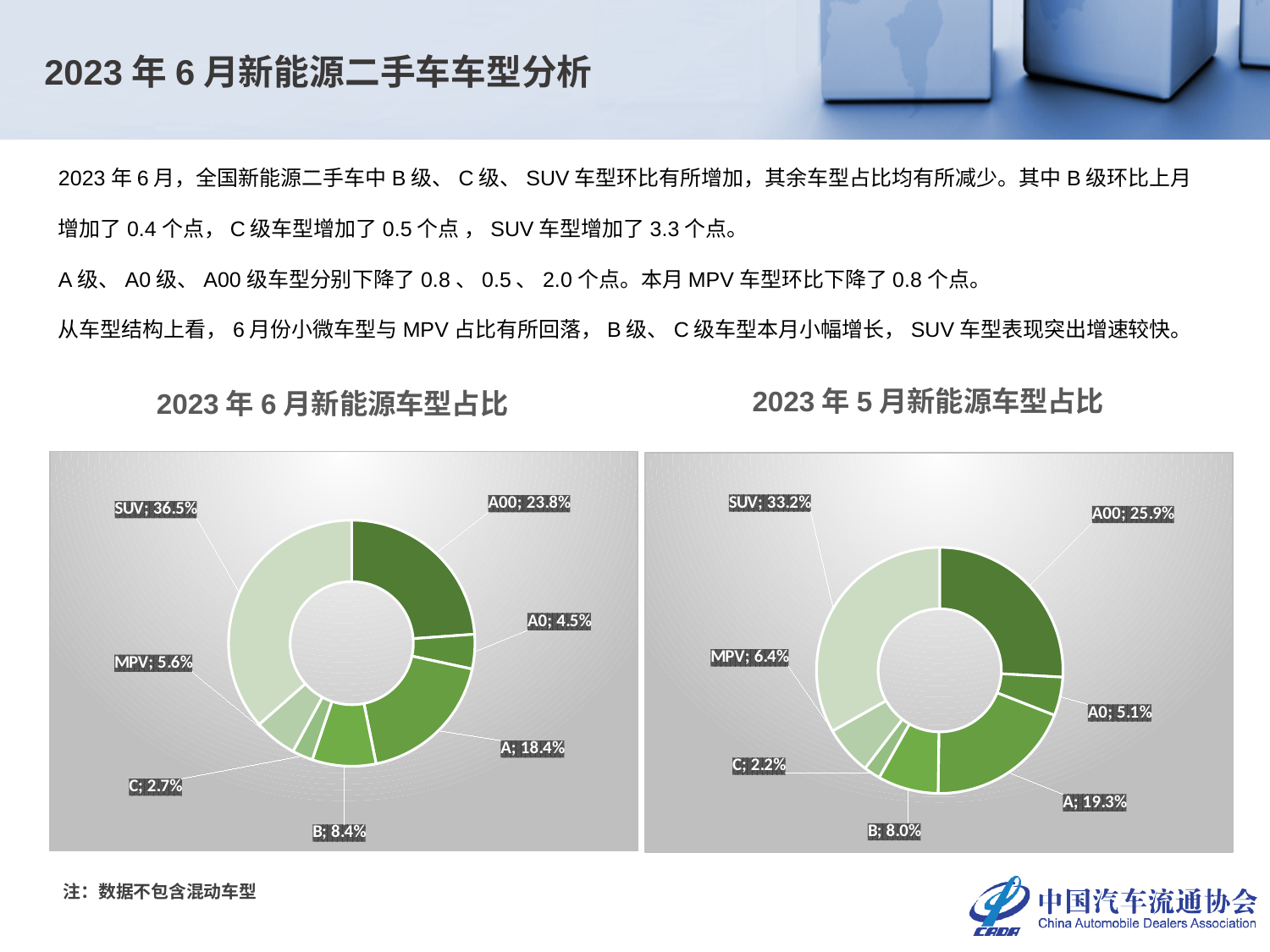

2023年6月新能源二手车车型分析
2023年6月，全国新能源二手车中B级、C级、SUV车型环比有所增加，其余车型占比均有所减少。其中B级环比上月增加了0.4个点，C级车型增加了0.5个点 ，SUV车型增加了3.3个点。
A级、A0级、A00级车型分别下降了0.8、0.5、2.0个点。本月MPV车型环比下降了0.8个点。
从车型结构上看，6月份小微车型与MPV占比有所回落，B级、C级车型本月小幅增长，SUV车型表现突出增速较快。
2023年5月新能源车型占比
2023年6月新能源车型占比

### Chart

| Category |  |
|---|---|
| A00 | 0.23837362059905412 |
| A0 | 0.045388859695218074 |
| A | 0.18444561219127692 |
| B | 0.08368365738307935 |
| C | 0.02712821860220704 |
| MPV | 0.05622700998423542 |
| SUV | 0.36475302154492906 |

### Chart

| Category |  |
|---|---|
| A00 | 0.25882352941176473 |
| A0 | 0.050655676283252155 |
| A | 0.192656425627576 |
| B | 0.07958036717871862 |
| C | 0.021880854252529038 |
| MPV | 0.06436867740726863 |
| SUV | 0.33203446983889096 |
注：数据不包含混动车型